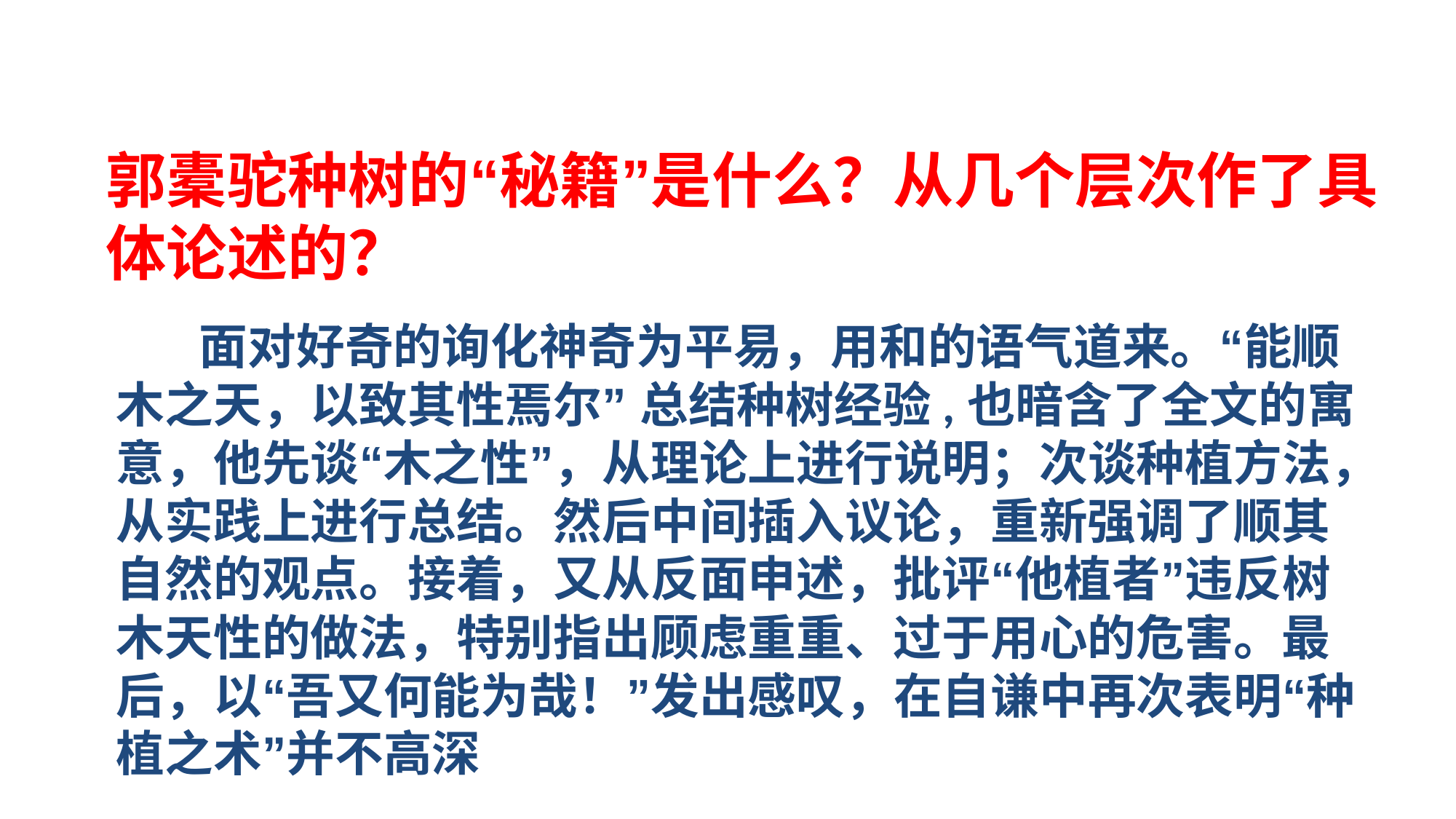

郭橐驼种树的“秘籍”是什么？从几个层次作了具体论述的？
          面对好奇的询化神奇为平易，用和的语气道来。“能顺木之天，以致其性焉尔” 总结种树经验,也暗含了全文的寓意，他先谈“木之性”，从理论上进行说明；次谈种植方法，从实践上进行总结。然后中间插入议论，重新强调了顺其自然的观点。接着，又从反面申述，批评“他植者”违反树木天性的做法，特别指出顾虑重重、过于用心的危害。最后，以“吾又何能为哉！”发出感叹，在自谦中再次表明“种植之术”并不高深